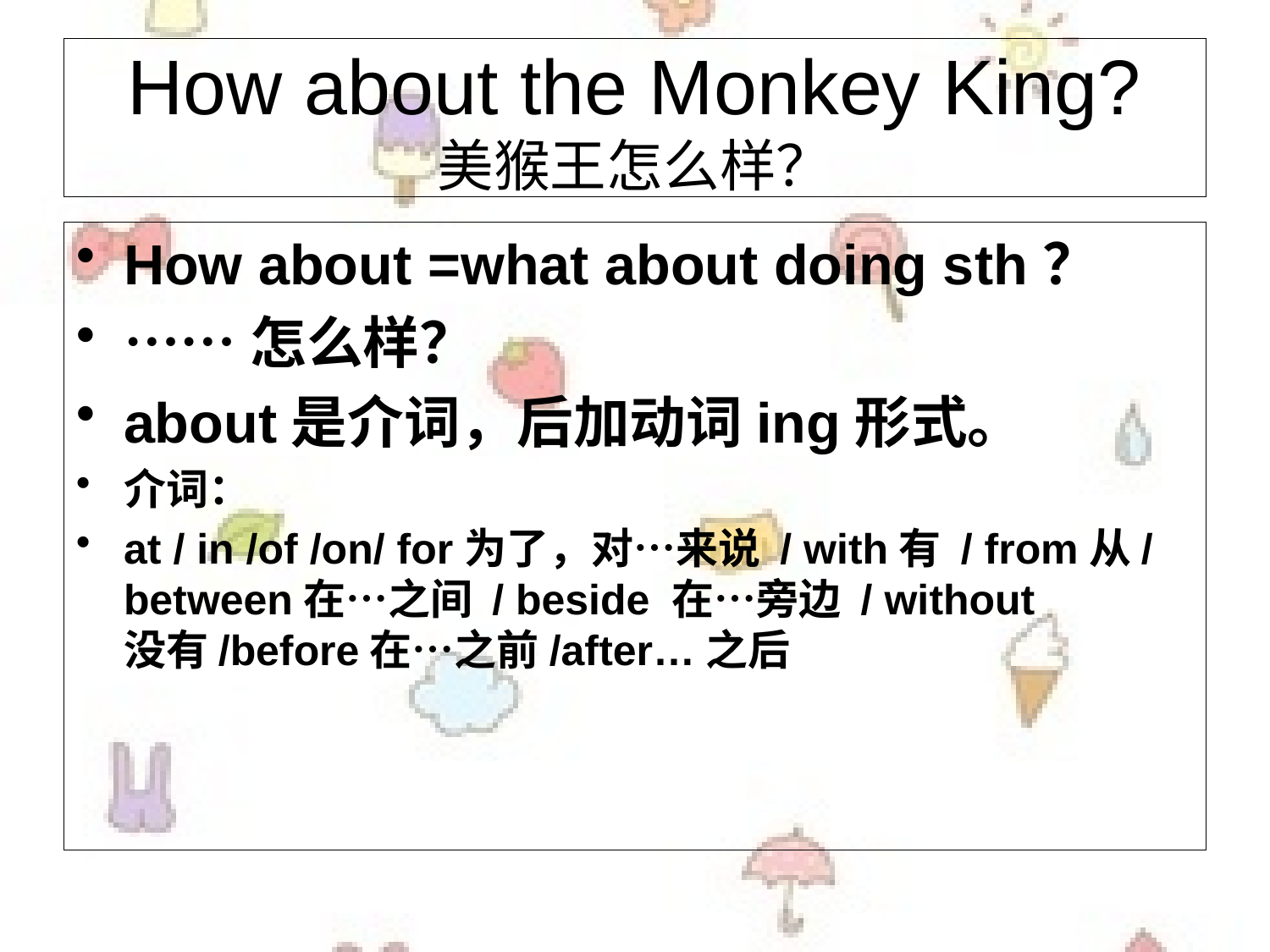

How about the Monkey King?
美猴王怎么样？
How about =what about doing sth？
……怎么样？
about是介词，后加动词ing形式。
介词：
at / in /of /on/ for为了，对…来说 / with有 / from从/ between在…之间 / beside 在…旁边 / without 没有/before在…之前/after…之后